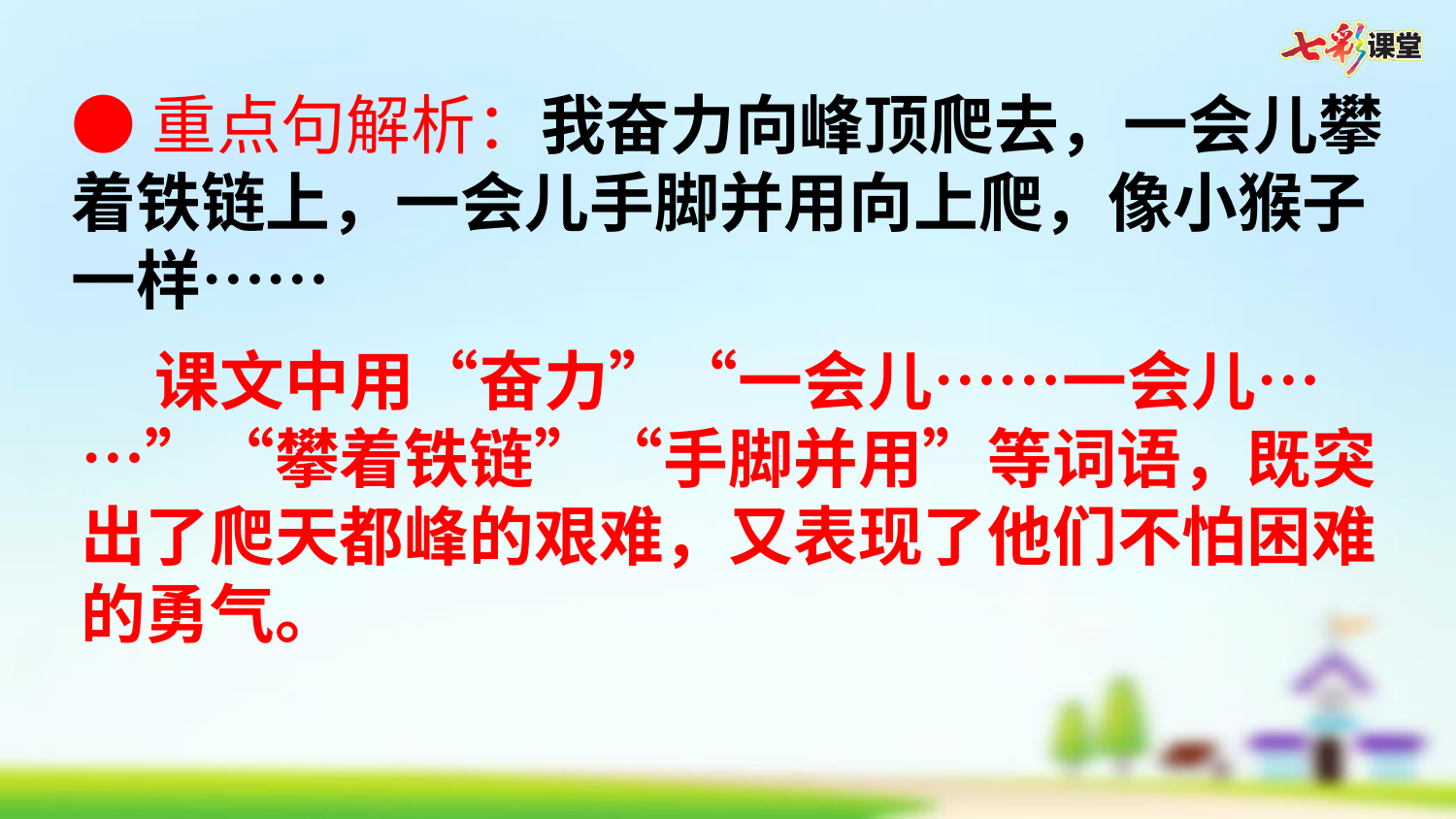

●重点句解析：我奋力向峰顶爬去，一会儿攀着铁链上，一会儿手脚并用向上爬，像小猴子一样……
    课文中用“奋力”“一会儿……一会儿……”“攀着铁链”“手脚并用”等词语，既突出了爬天都峰的艰难，又表现了他们不怕困难的勇气。